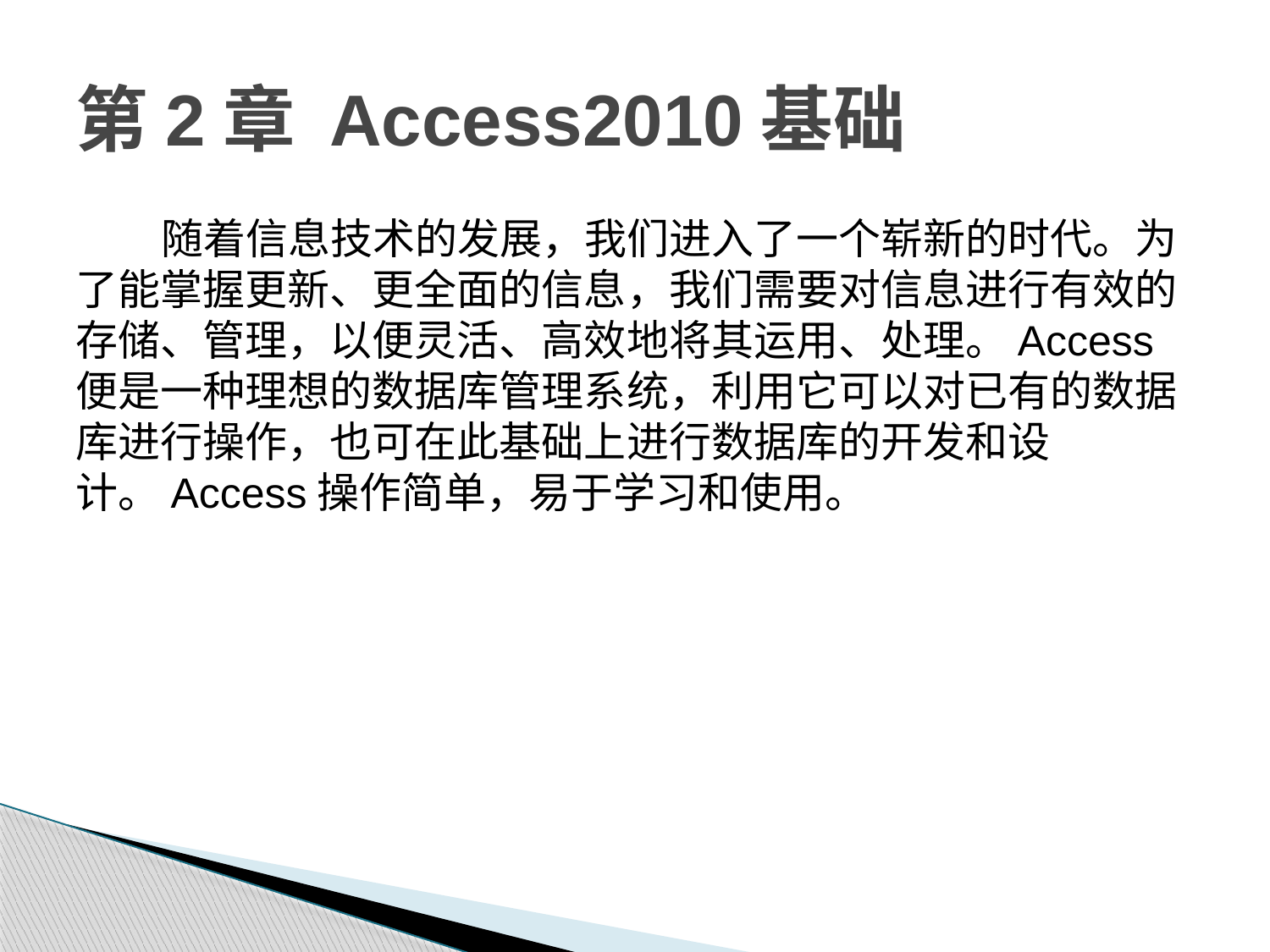

# 第2章 Access2010基础
随着信息技术的发展，我们进入了一个崭新的时代。为了能掌握更新、更全面的信息，我们需要对信息进行有效的存储、管理，以便灵活、高效地将其运用、处理。Access便是一种理想的数据库管理系统，利用它可以对已有的数据库进行操作，也可在此基础上进行数据库的开发和设计。Access操作简单，易于学习和使用。